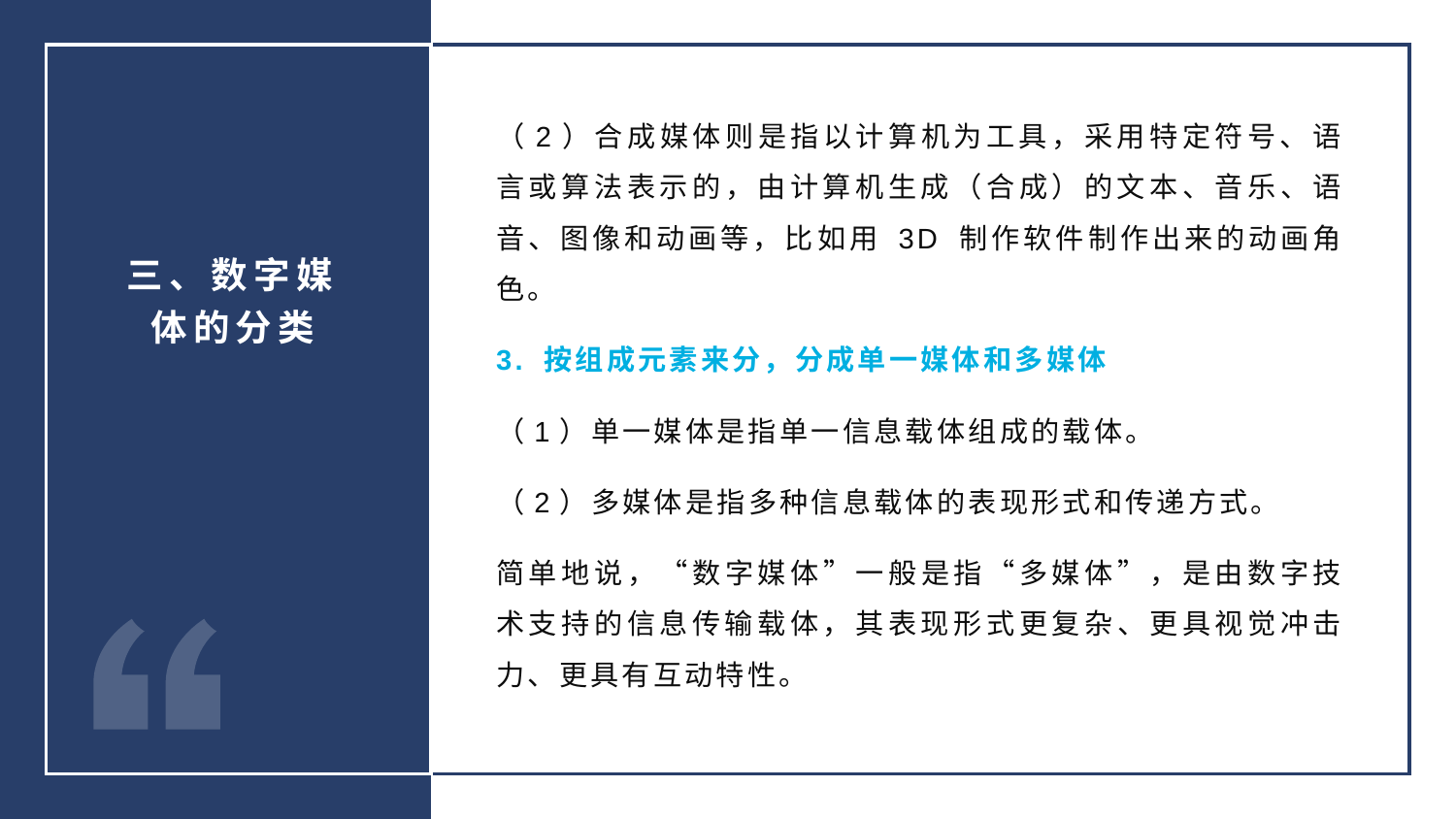

（2）合成媒体则是指以计算机为工具，采用特定符号、语言或算法表示的，由计算机生成（合成）的文本、音乐、语音、图像和动画等，比如用 3D 制作软件制作出来的动画角色。
3. 按组成元素来分，分成单一媒体和多媒体
（1）单一媒体是指单一信息载体组成的载体。
（2）多媒体是指多种信息载体的表现形式和传递方式。
简单地说，“数字媒体”一般是指“多媒体”，是由数字技术支持的信息传输载体，其表现形式更复杂、更具视觉冲击力、更具有互动特性。
三、数字媒体的分类